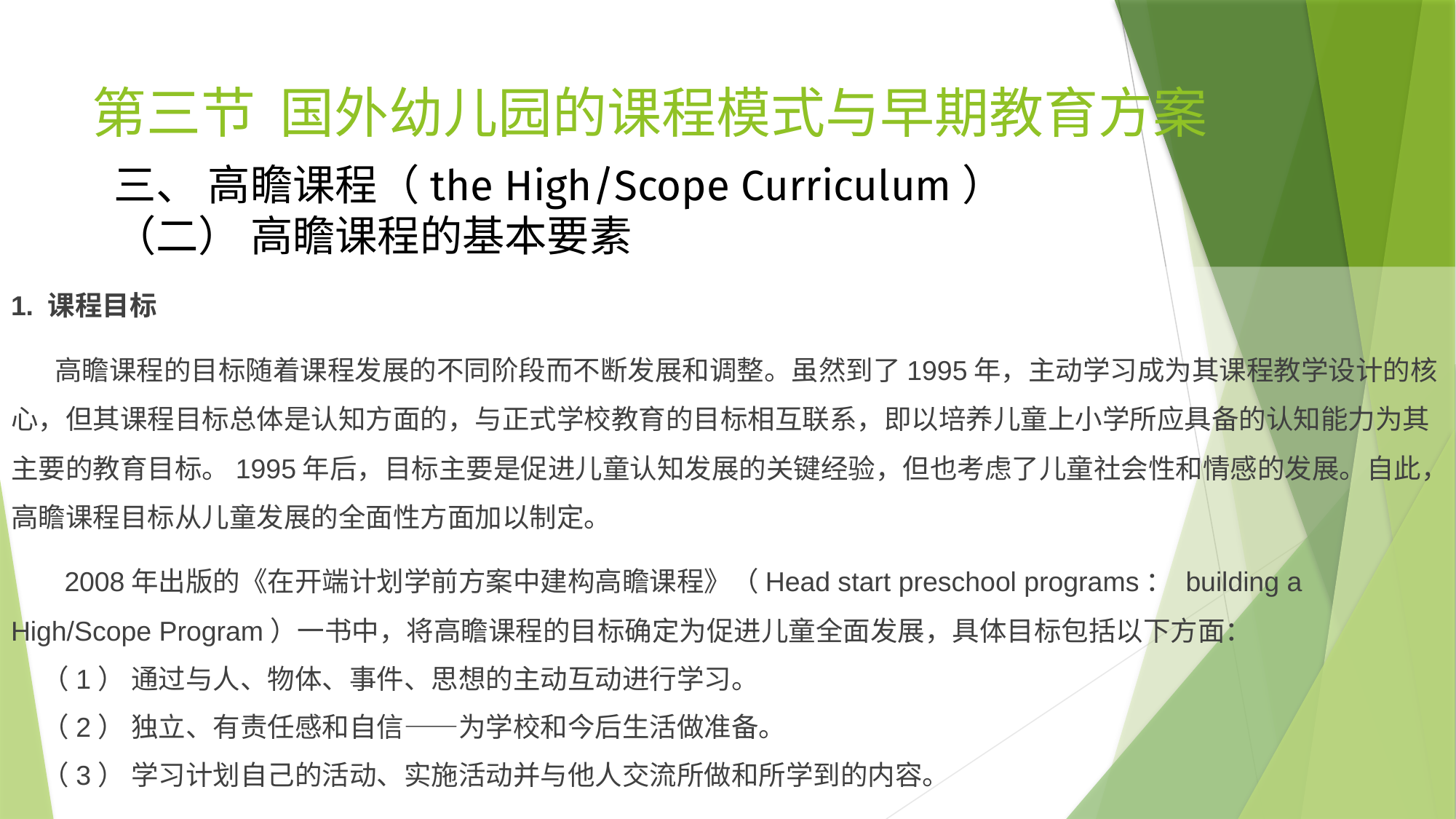

# 第三节  国外幼儿园的课程模式与早期教育方案
三、 高瞻课程（the High/Scope Curriculum）
（二） 高瞻课程的基本要素
1. 课程目标
      高瞻课程的目标随着课程发展的不同阶段而不断发展和调整。虽然到了1995年，主动学习成为其课程教学设计的核心，但其课程目标总体是认知方面的，与正式学校教育的目标相互联系，即以培养儿童上小学所应具备的认知能力为其主要的教育目标。1995年后，目标主要是促进儿童认知发展的关键经验，但也考虑了儿童社会性和情感的发展。自此，高瞻课程目标从儿童发展的全面性方面加以制定。
       2008年出版的《在开端计划学前方案中建构高瞻课程》（Head start preschool programs： building a High/Scope Program）一书中，将高瞻课程的目标确定为促进儿童全面发展，具体目标包括以下方面：
    （1） 通过与人、物体、事件、思想的主动互动进行学习。
    （2） 独立、有责任感和自信——为学校和今后生活做准备。
    （3） 学习计划自己的活动、实施活动并与他人交流所做和所学到的内容。